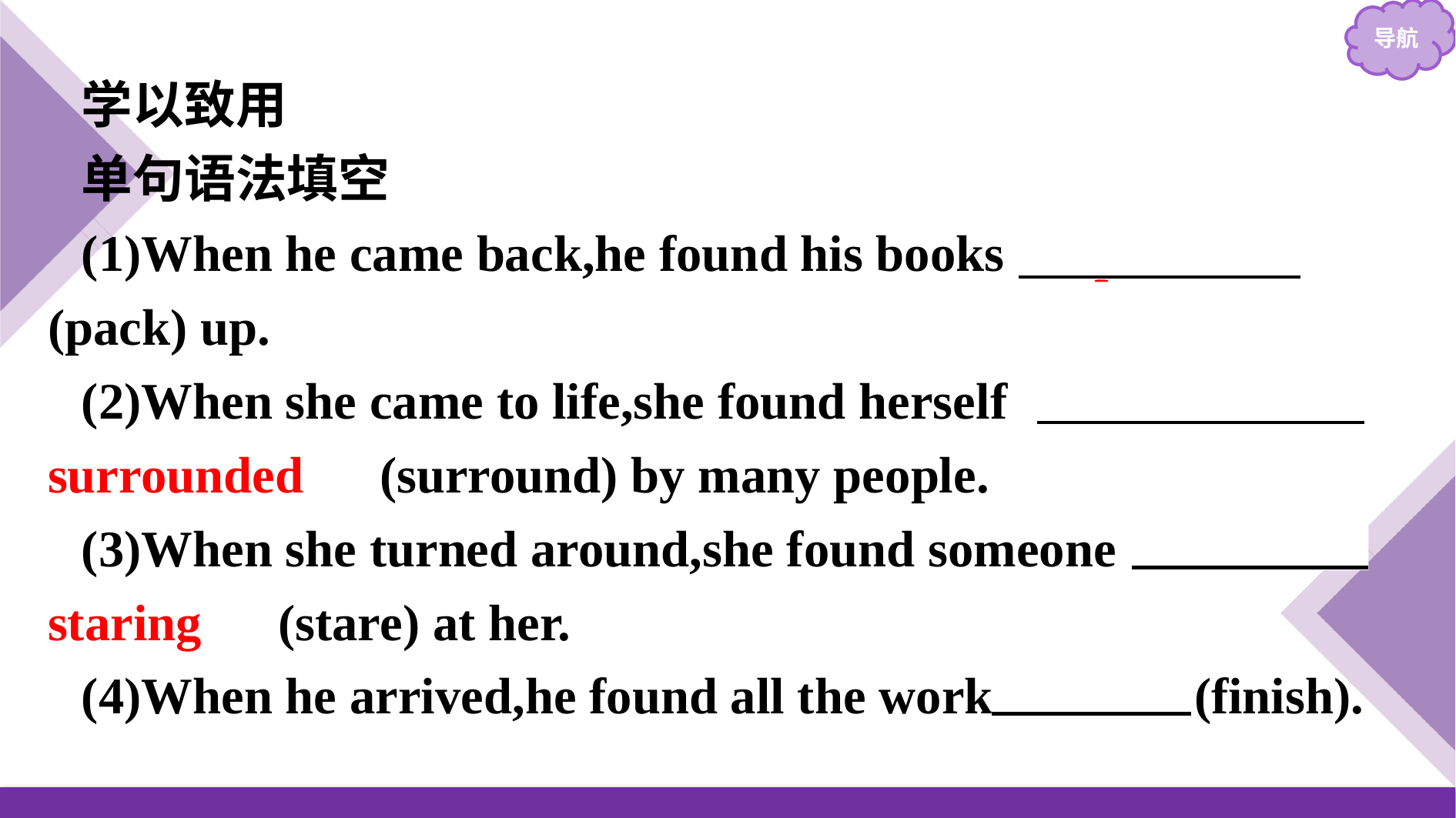

学以致用
单句语法填空
(1)When he came back,he found his books 　packed　(pack) up.
(2)When she came to life,she found herself 　surrounded　(surround) by many people.
(3)When she turned around,she found someone 　staring　(stare) at her.
(4)When he arrived,he found all the work finished (finish).